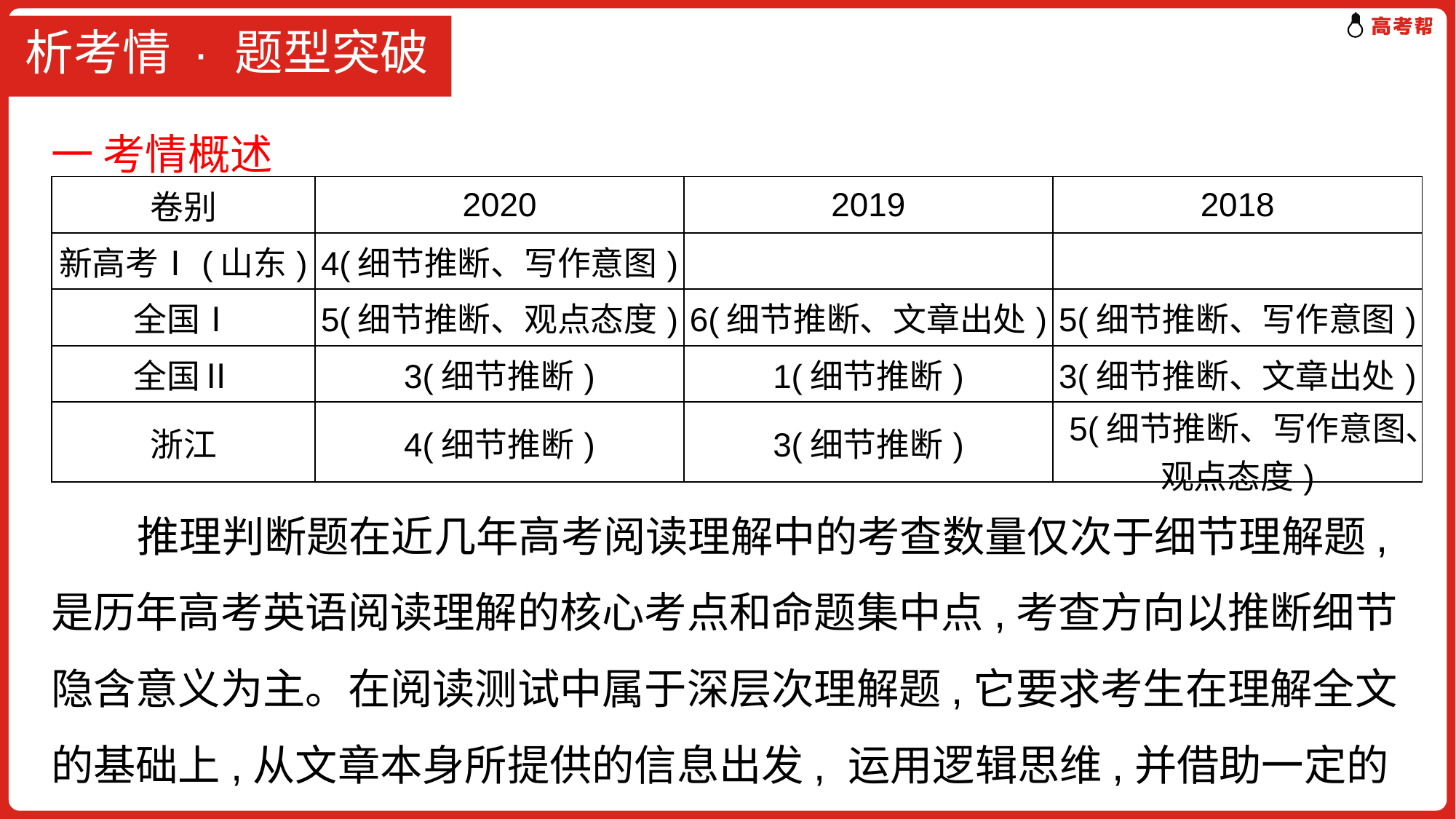

# 析考情 · 题型突破
一 考情概述

        推理判断题在近几年高考阅读理解中的考查数量仅次于细节理解题,是历年高考英语阅读理解的核心考点和命题集中点,考查方向以推断细节隐含意义为主。在阅读测试中属于深层次理解题,它要求考生在理解全文的基础上,从文章本身所提供的信息出发, 运用逻辑思维,并借助一定的常
| 卷别 | 2020 | 2019 | 2018 |
| --- | --- | --- | --- |
| 新高考Ⅰ(山东) | 4(细节推断、写作意图) |  |  |
| 全国Ⅰ | 5(细节推断、观点态度) | 6(细节推断、文章出处) | 5(细节推断、写作意图) |
| 全国Ⅱ | 3(细节推断) | 1(细节推断) | 3(细节推断、文章出处) |
| 浙江 | 4(细节推断) | 3(细节推断) | 5(细节推断、写作意图、观点态度) |